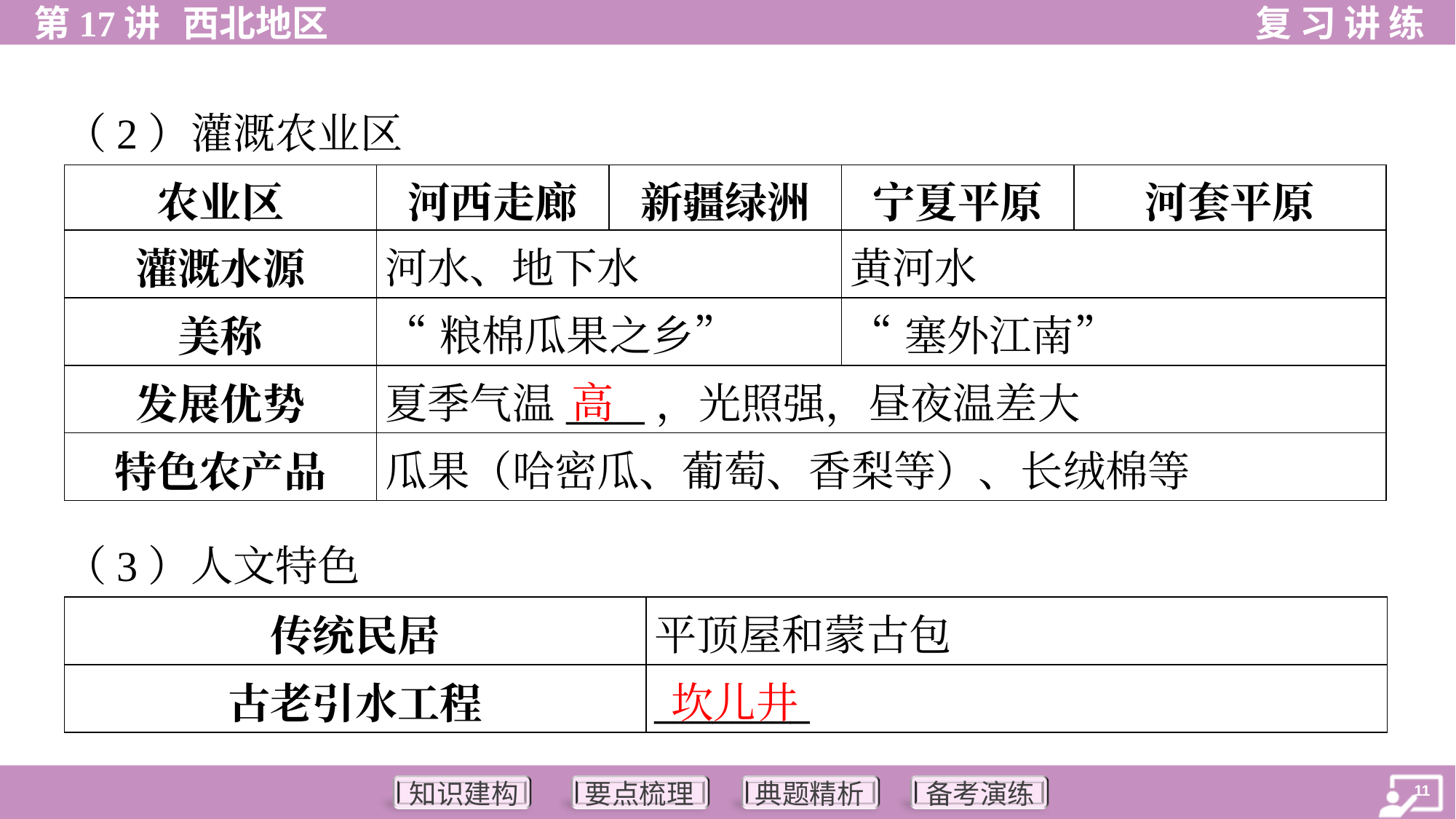

（2）灌溉农业区
| 农业区 | 河西走廊 | 新疆绿洲 | 宁夏平原 | 河套平原 |
| --- | --- | --- | --- | --- |
| 灌溉水源 | 河水、地下水 |  | 黄河水 |  |
| 美称 | “粮棉瓜果之乡” |  | “塞外江南” |  |
| 发展优势 | 夏季气温\_\_\_\_，光照强，昼夜温差大 |  |  |  |
| 特色农产品 | 瓜果（哈密瓜、葡萄、香梨等）、长绒棉等 |  |  |  |
高
（3）人文特色
| 传统民居 | 平顶屋和蒙古包 |
| --- | --- |
| 古老引水工程 | \_\_\_\_\_\_\_\_ |
坎儿井